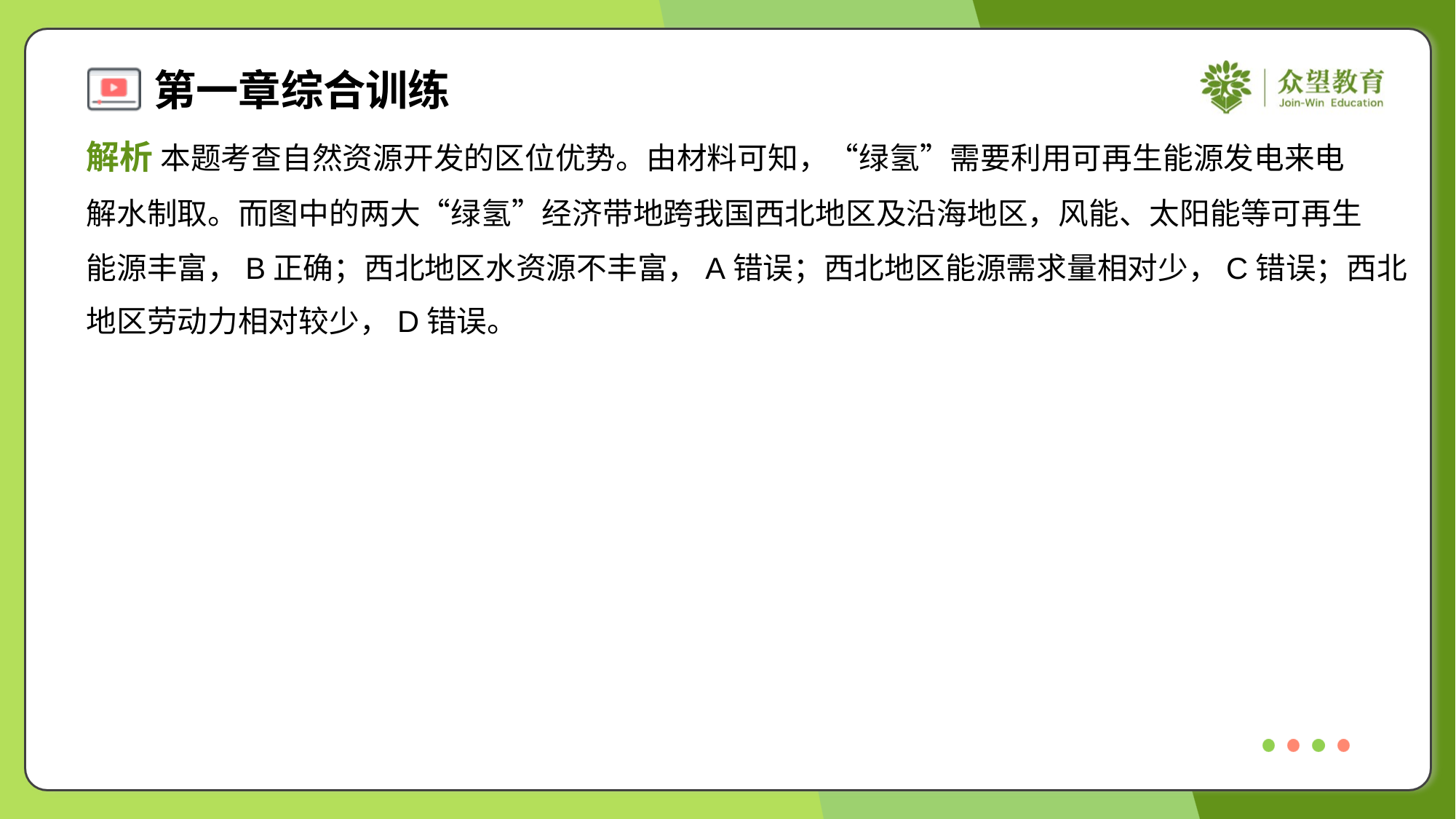

解析 本题考查自然资源开发的区位优势。由材料可知，“绿氢”需要利用可再生能源发电来电
解水制取。而图中的两大“绿氢”经济带地跨我国西北地区及沿海地区，风能、太阳能等可再生
能源丰富，B正确；西北地区水资源不丰富，A错误；西北地区能源需求量相对少，C错误；西北
地区劳动力相对较少，D错误。